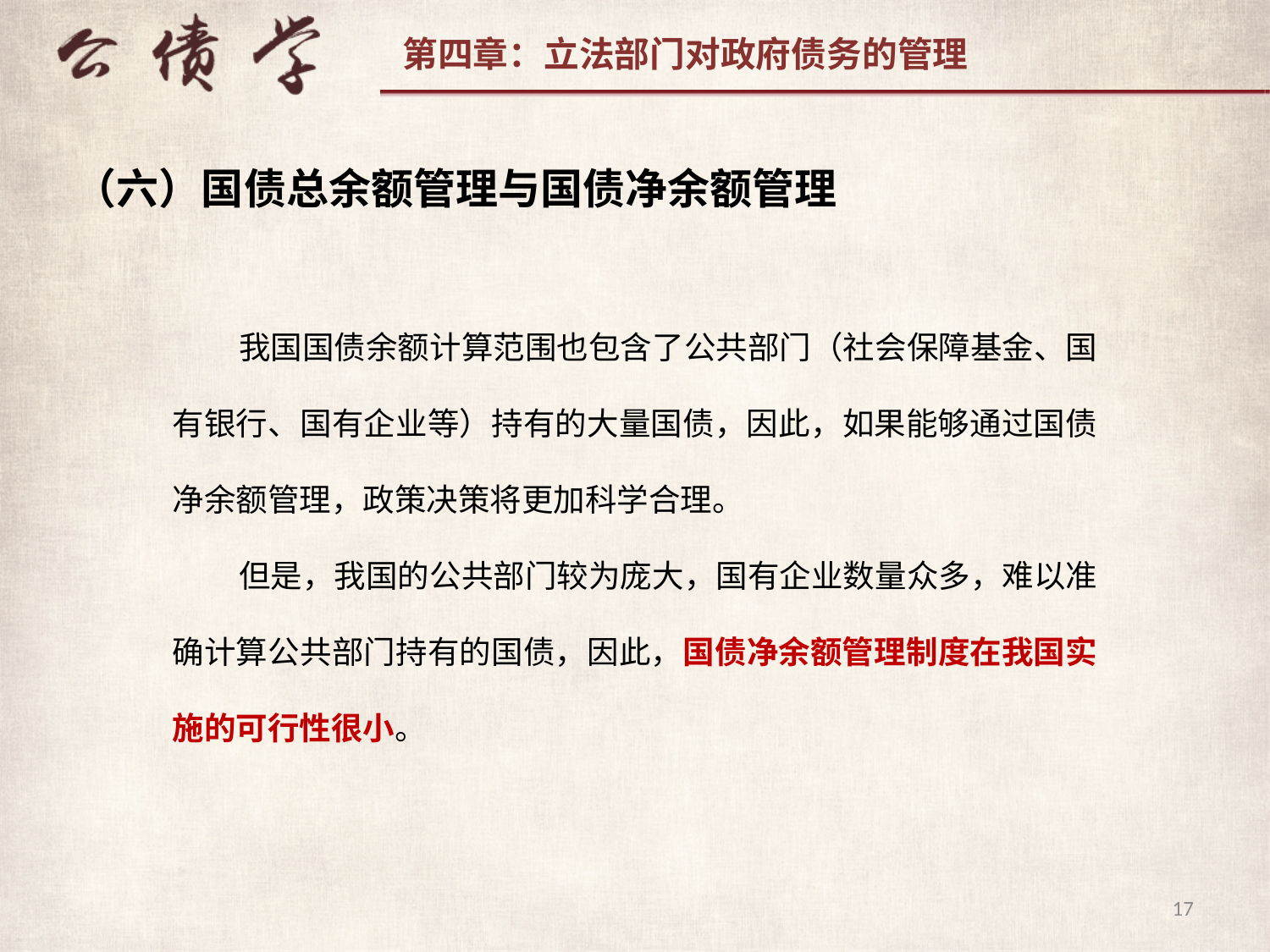

（六）国债总余额管理与国债净余额管理
   我国国债余额计算范围也包含了公共部门（社会保障基金、国有银行、国有企业等）持有的大量国债，因此，如果能够通过国债净余额管理，政策决策将更加科学合理。
   但是，我国的公共部门较为庞大，国有企业数量众多，难以准确计算公共部门持有的国债，因此，国债净余额管理制度在我国实施的可行性很小。
17